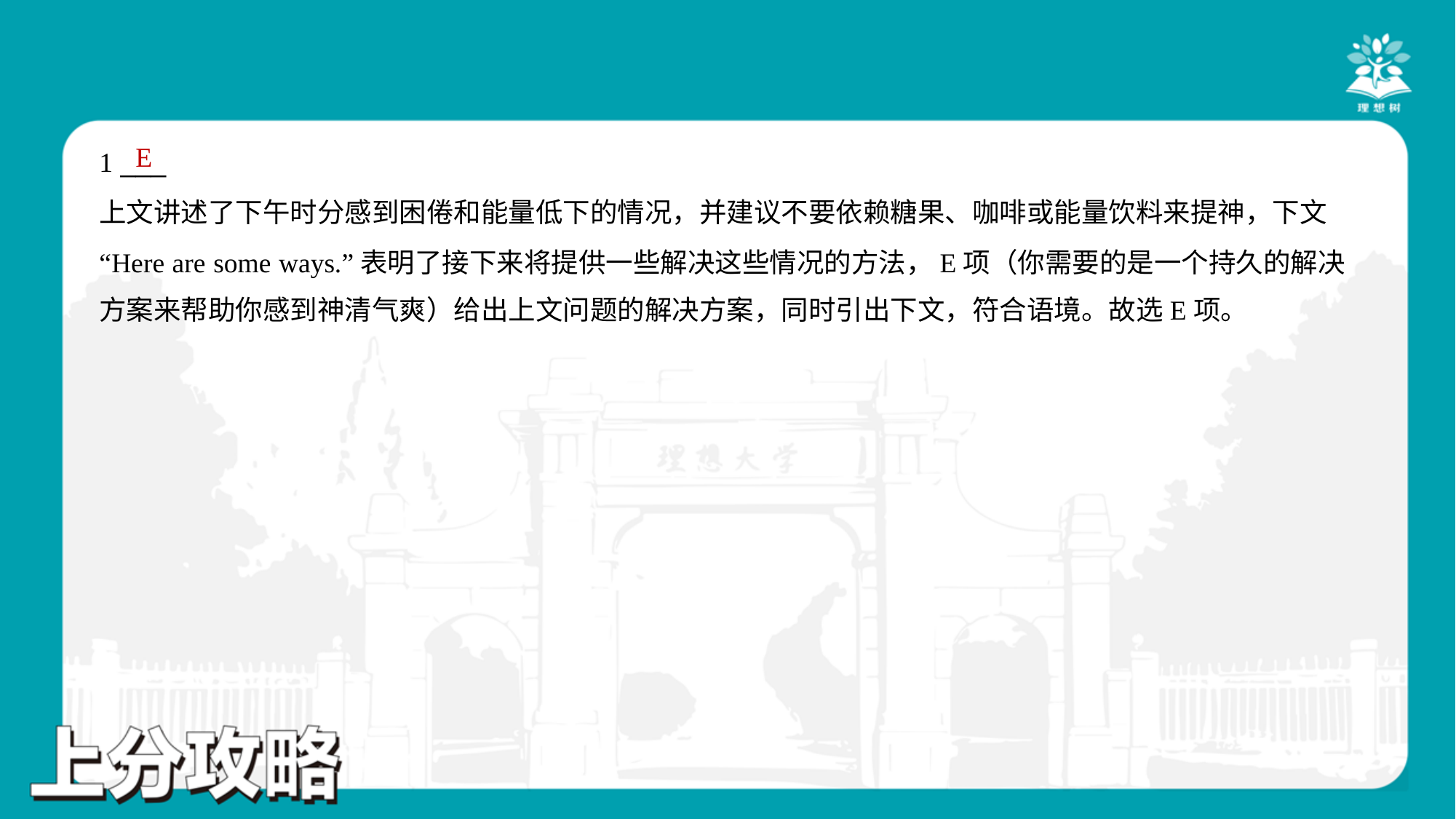

E
1 ___
上文讲述了下午时分感到困倦和能量低下的情况，并建议不要依赖糖果、咖啡或能量饮料来提神，下文
“Here are some ways.”表明了接下来将提供一些解决这些情况的方法，E项（你需要的是一个持久的解决
方案来帮助你感到神清气爽）给出上文问题的解决方案，同时引出下文，符合语境。故选E项。